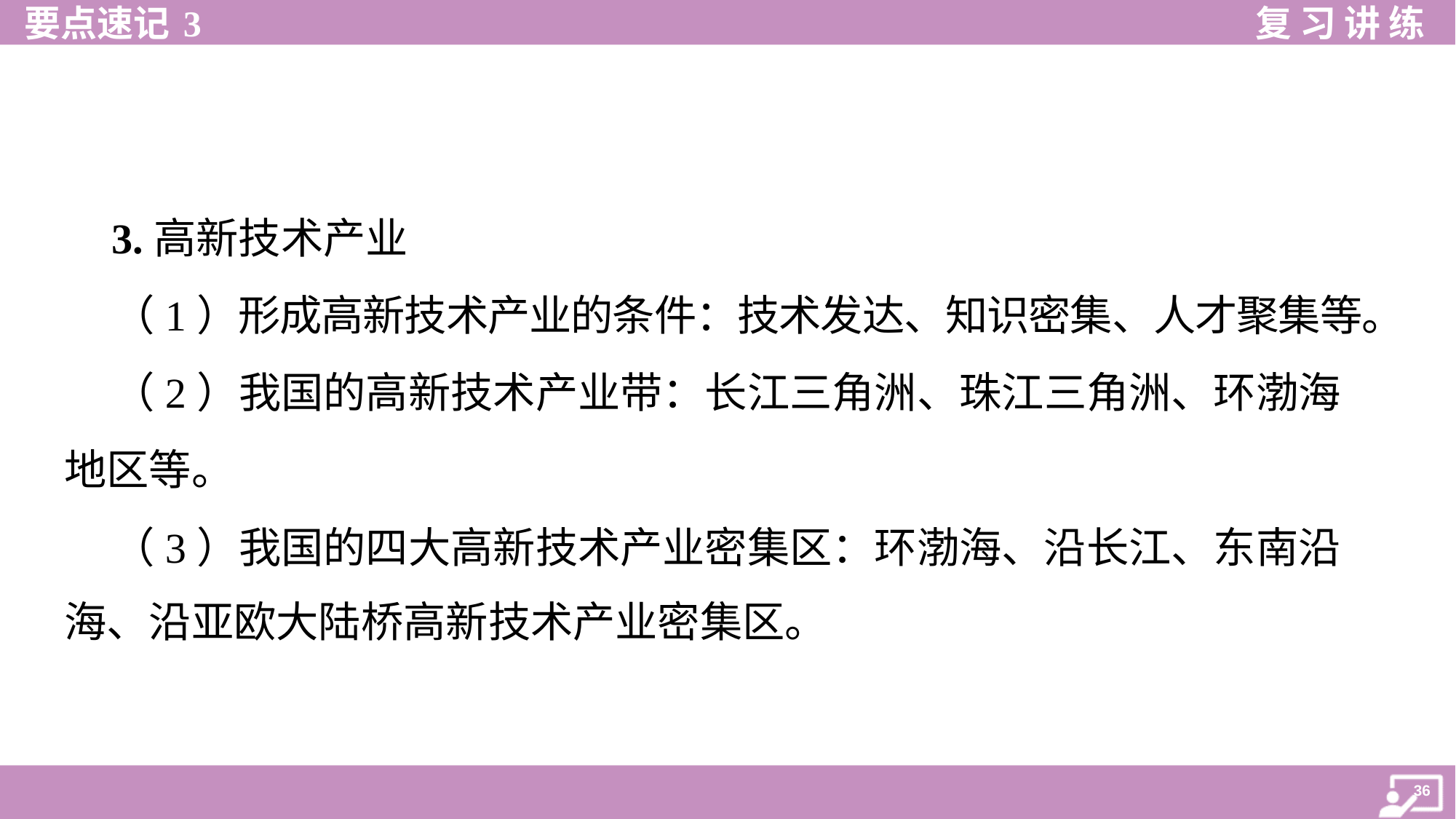

3.高新技术产业
    （1）形成高新技术产业的条件：技术发达、知识密集、人才聚集等。
    （2）我国的高新技术产业带：长江三角洲、珠江三角洲、环渤海
地区等。
    （3）我国的四大高新技术产业密集区：环渤海、沿长江、东南沿
海、沿亚欧大陆桥高新技术产业密集区。